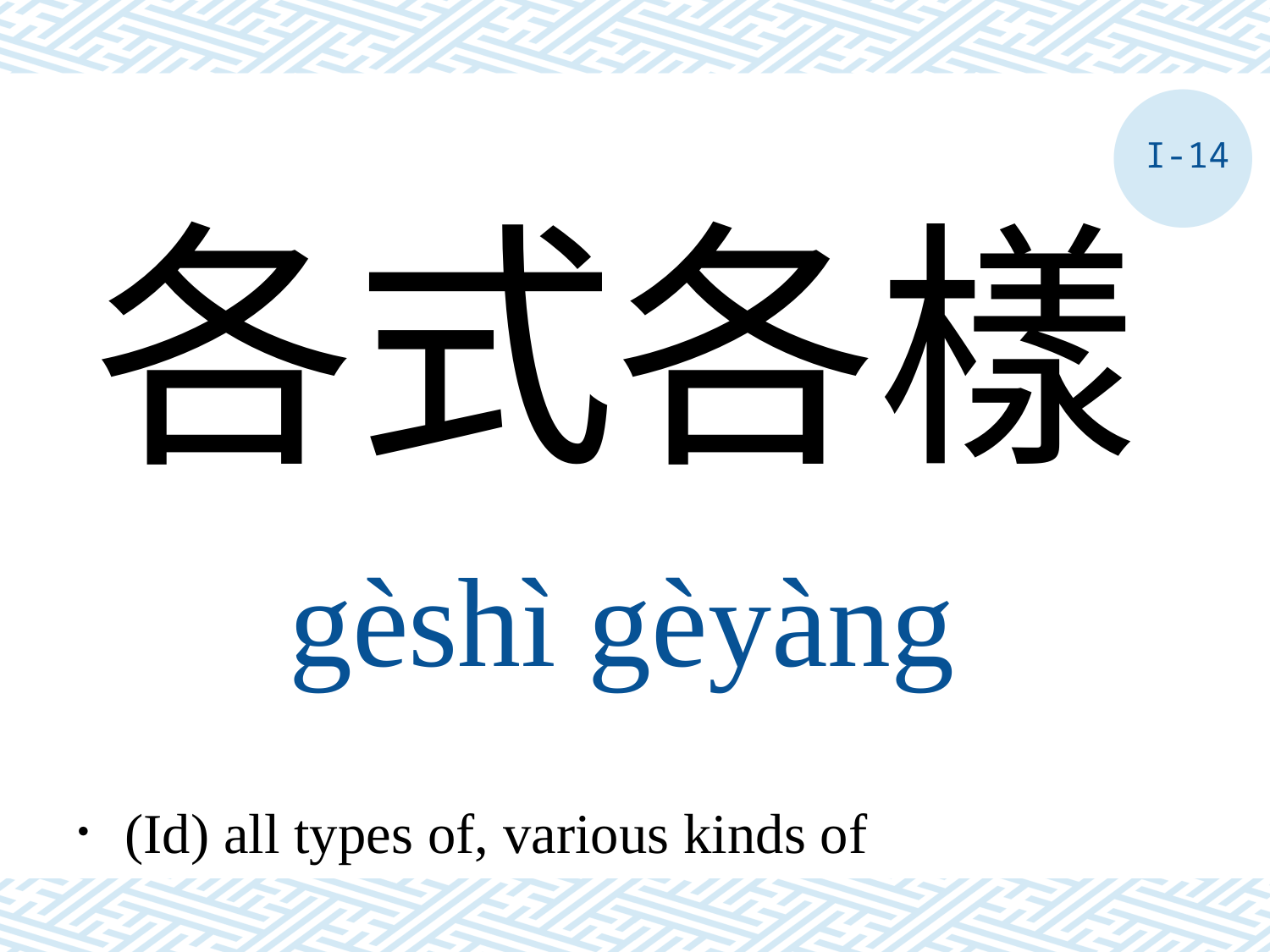

I-14

各式各樣
gèshì gèyàng
．(Id) all types of, various kinds of